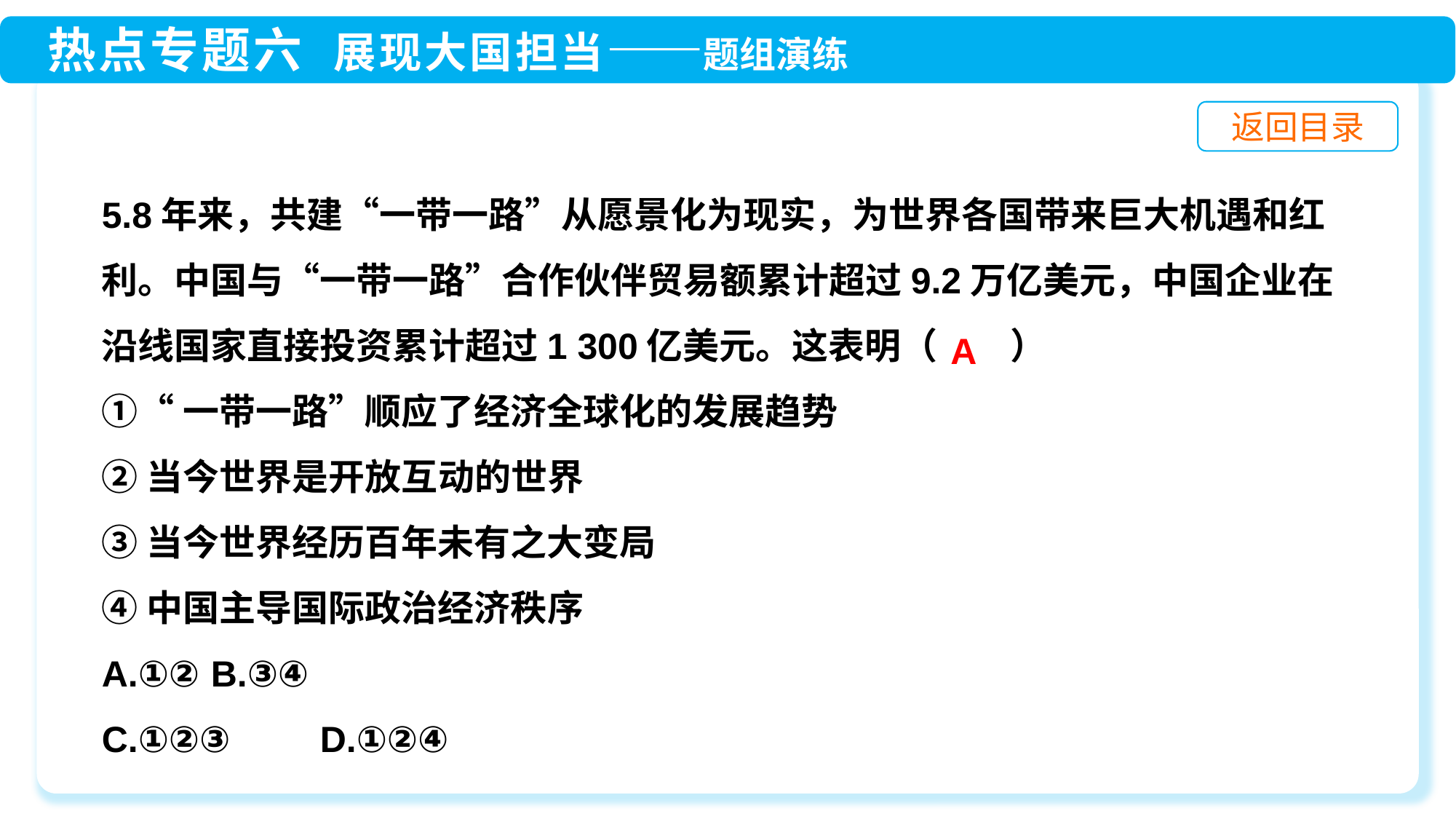

5.8年来，共建“一带一路”从愿景化为现实，为世界各国带来巨大机遇和红利。中国与“一带一路”合作伙伴贸易额累计超过9.2万亿美元，中国企业在沿线国家直接投资累计超过1 300亿美元。这表明（　　）
①“一带一路”顺应了经济全球化的发展趋势
②当今世界是开放互动的世界
③当今世界经历百年未有之大变局
④中国主导国际政治经济秩序
A.①② 	B.③④
C.①②③ 	D.①②④
A